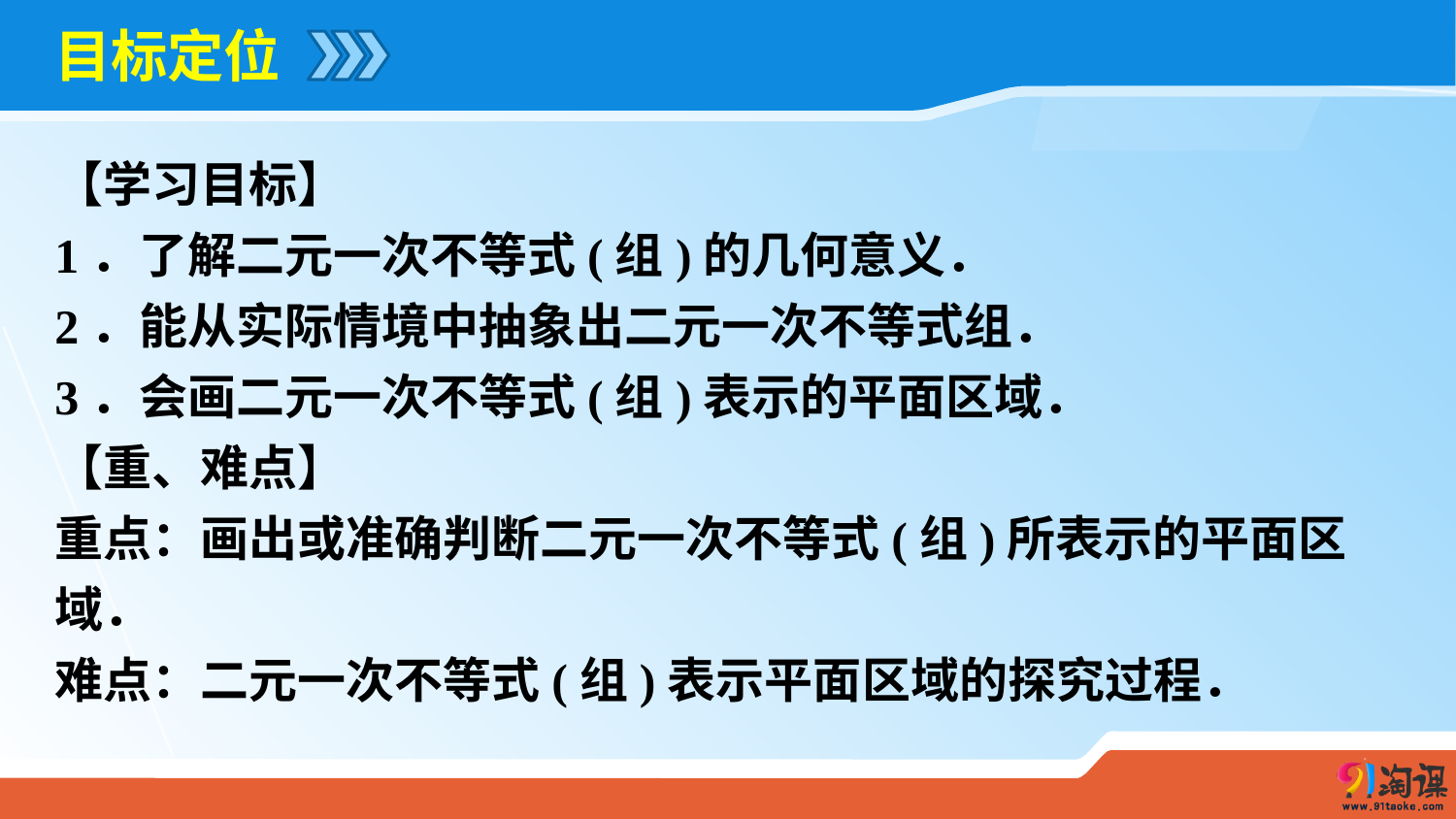

目标定位
【学习目标】
1．了解二元一次不等式(组)的几何意义．
2．能从实际情境中抽象出二元一次不等式组．
3．会画二元一次不等式(组)表示的平面区域．
【重、难点】
重点：画出或准确判断二元一次不等式(组)所表示的平面区域．
难点：二元一次不等式(组)表示平面区域的探究过程．